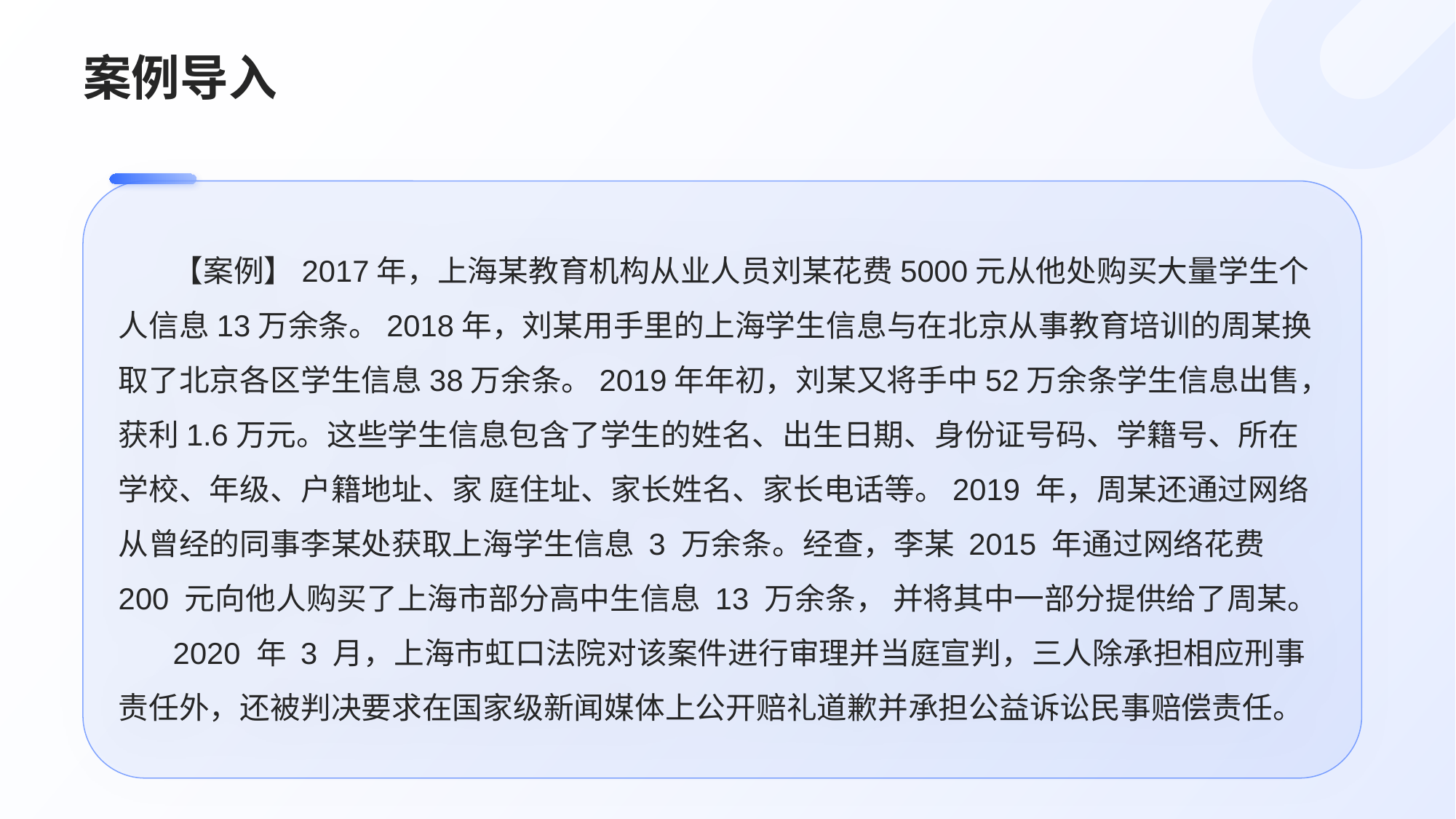

# 案例导入

【案例】2017年，上海某教育机构从业人员刘某花费5000元从他处购买大量学生个人信息13万余条。2018年，刘某用手里的上海学生信息与在北京从事教育培训的周某换取了北京各区学生信息38万余条。2019年年初，刘某又将手中52万余条学生信息出售，获利1.6万元。这些学生信息包含了学生的姓名、出生日期、身份证号码、学籍号、所在学校、年级、户籍地址、家 庭住址、家长姓名、家长电话等。2019 年，周某还通过网络从曾经的同事李某处获取上海学生信息 3 万余条。经查，李某 2015 年通过网络花费 200 元向他人购买了上海市部分高中生信息 13 万余条， 并将其中一部分提供给了周某。
2020 年 3 月，上海市虹口法院对该案件进行审理并当庭宣判，三人除承担相应刑事责任外，还被判决要求在国家级新闻媒体上公开赔礼道歉并承担公益诉讼民事赔偿责任。